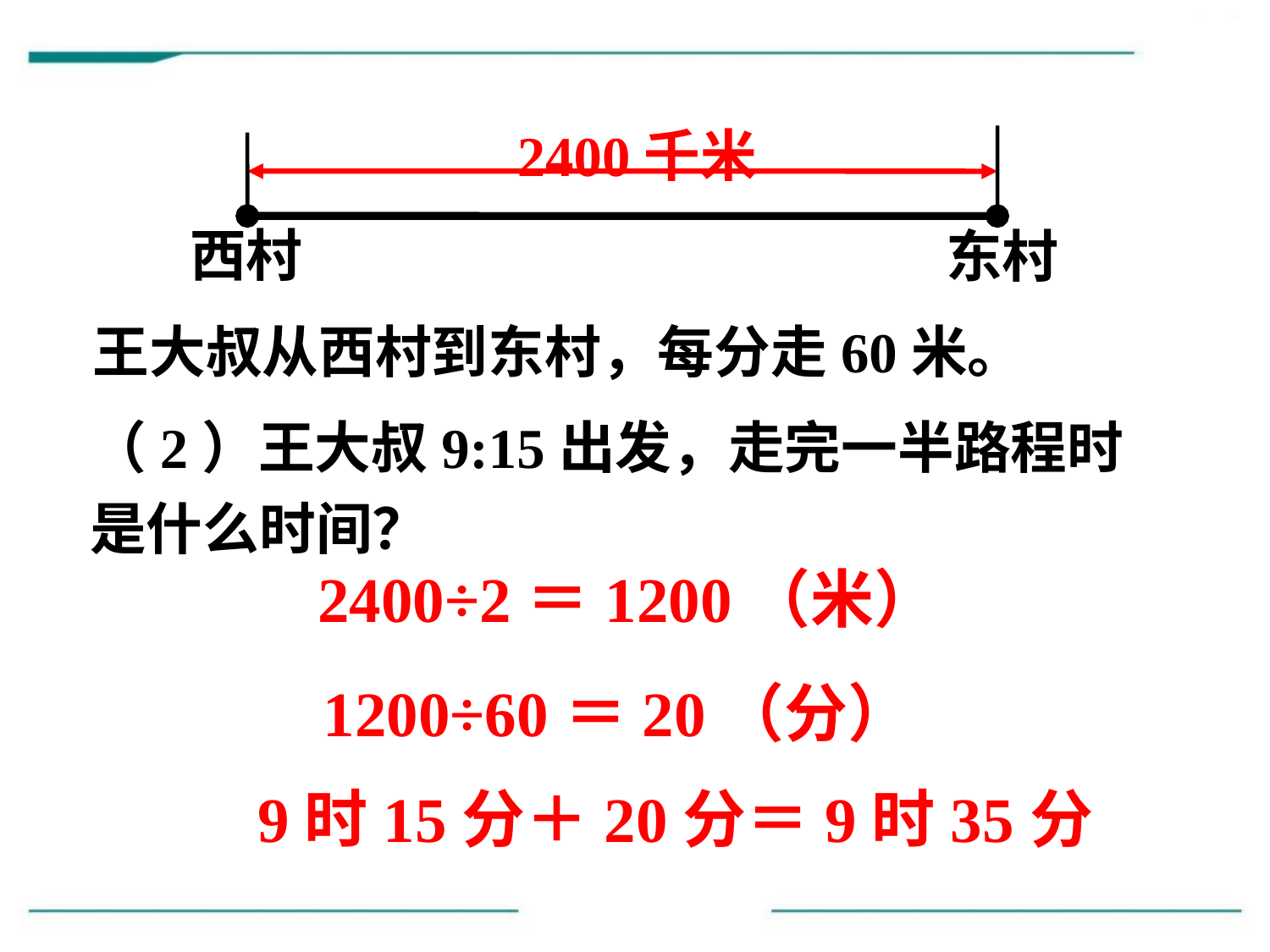

2400千米

西村
东村

王大叔从西村到东村，每分走60米。
（2）王大叔9:15出发，走完一半路程时是什么时间？
2400÷2＝1200（米）
1200÷60＝20（分）
9时15分＋20分＝9时35分